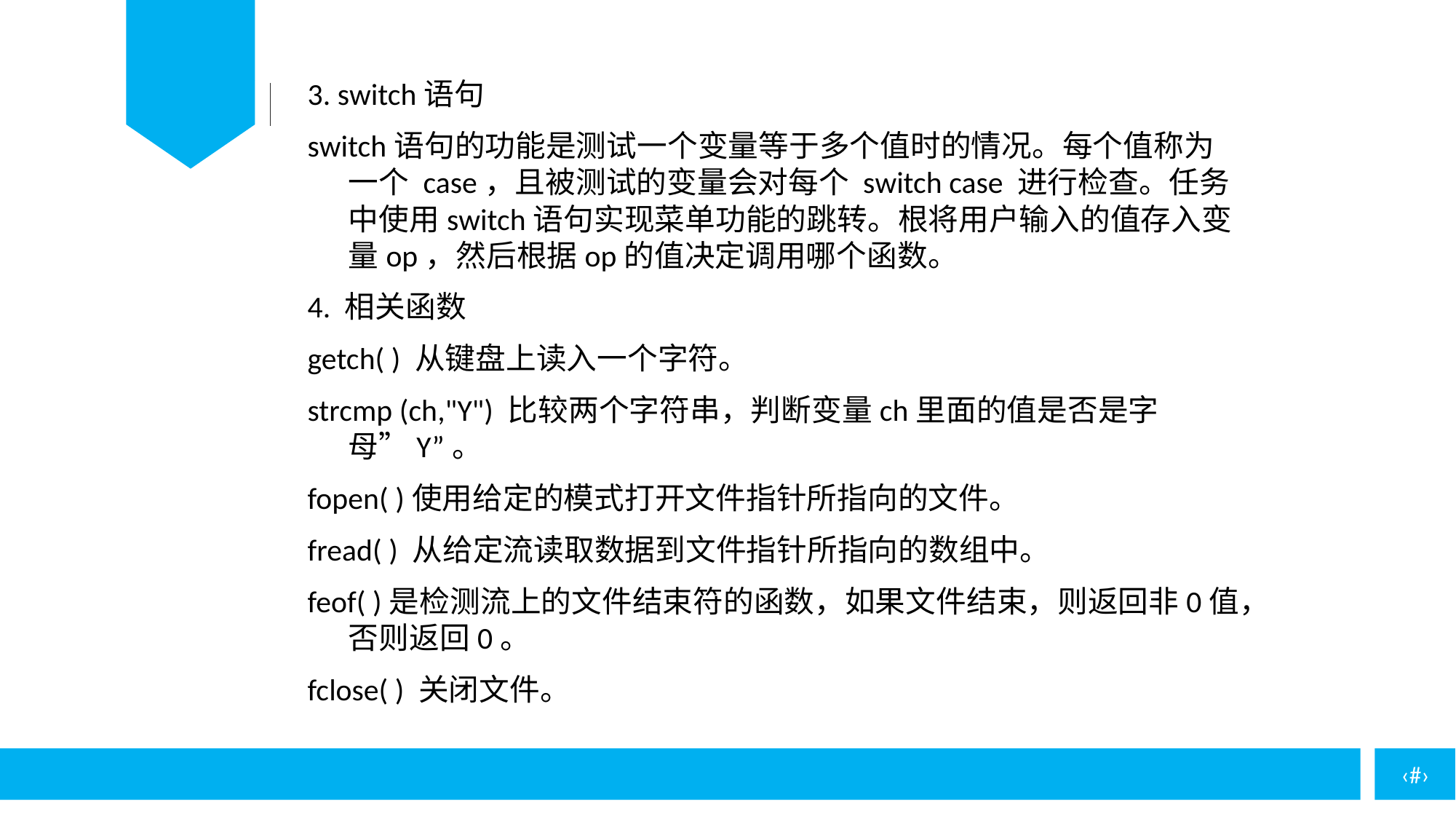

3. switch语句
switch语句的功能是测试一个变量等于多个值时的情况。每个值称为一个 case，且被测试的变量会对每个 switch case 进行检查。任务中使用switch语句实现菜单功能的跳转。根将用户输入的值存入变量op，然后根据op的值决定调用哪个函数。
4. 相关函数
getch( ) 从键盘上读入一个字符。
strcmp (ch,"Y") 比较两个字符串，判断变量ch里面的值是否是字母”Y”。
fopen( )使用给定的模式打开文件指针所指向的文件。
fread( ) 从给定流读取数据到文件指针所指向的数组中。
feof( )是检测流上的文件结束符的函数，如果文件结束，则返回非0值，否则返回0。
fclose( ) 关闭文件。